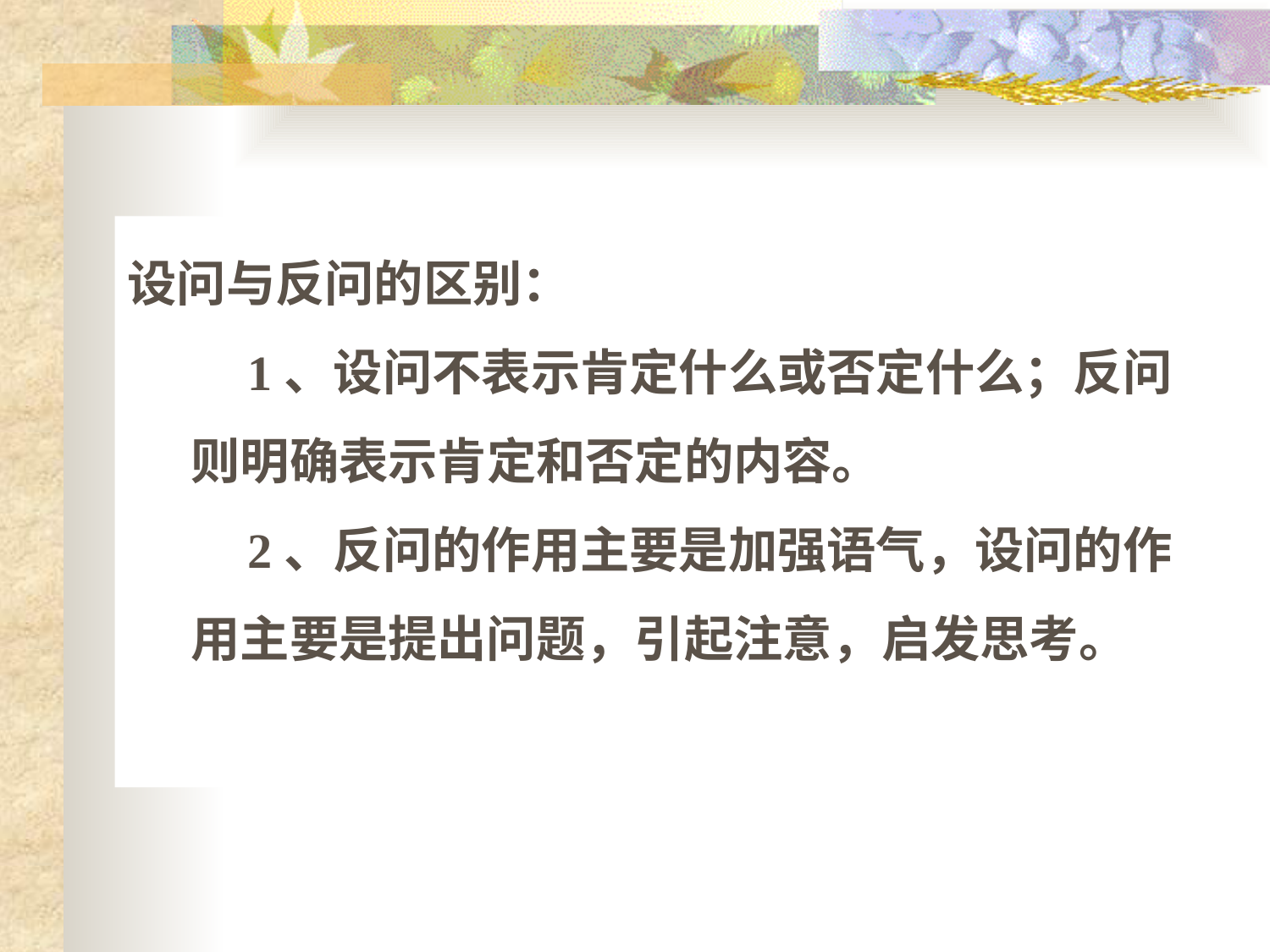

设问与反问的区别：
    1、设问不表示肯定什么或否定什么；反问则明确表示肯定和否定的内容。
    2、反问的作用主要是加强语气，设问的作用主要是提出问题，引起注意，启发思考。